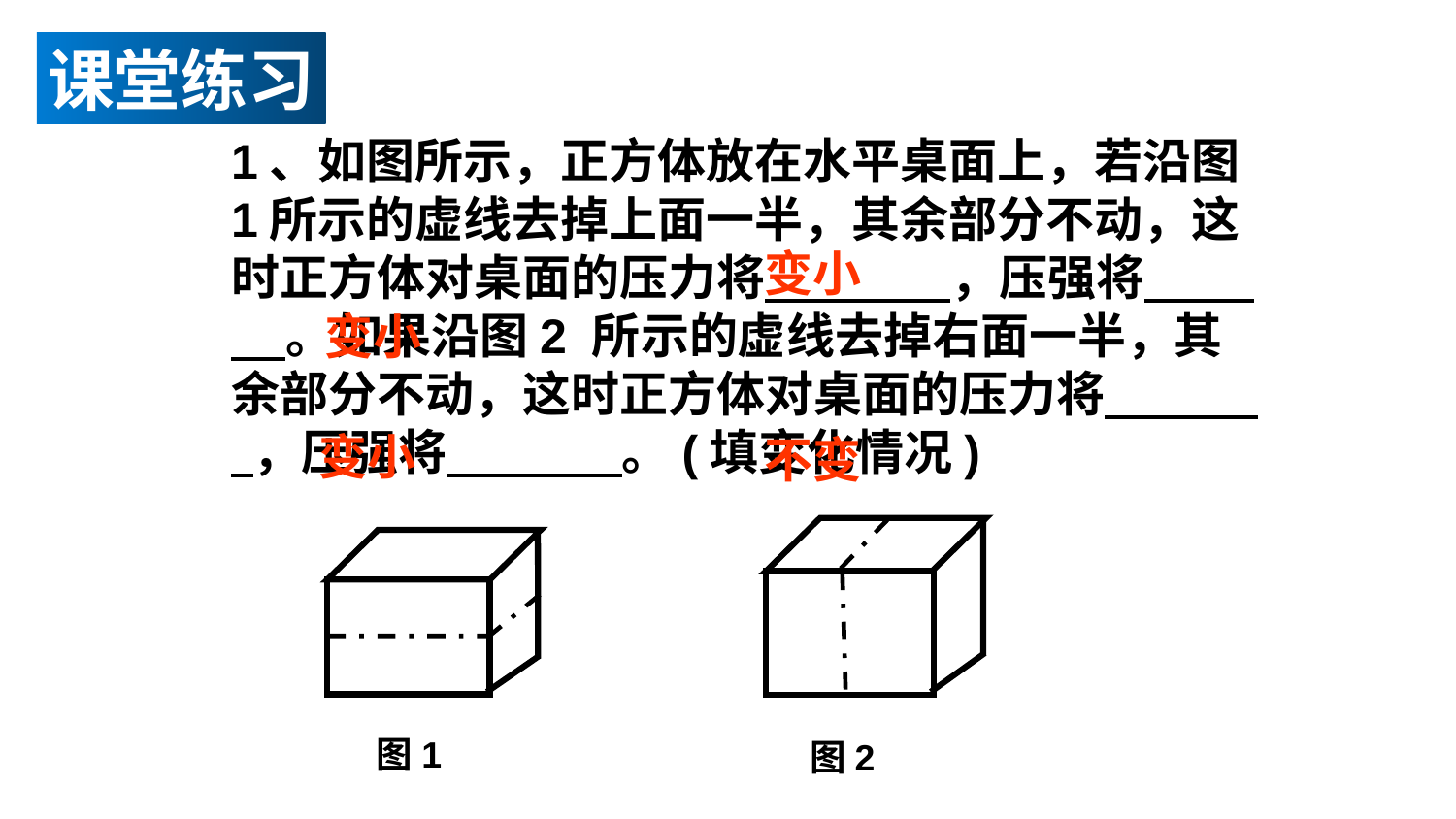

课堂练习
1、如图所示，正方体放在水平桌面上，若沿图1所示的虚线去掉上面一半，其余部分不动，这时正方体对桌面的压力将                 ，压强将                。如果沿图2 所示的虚线去掉右面一半，其余部分不动，这时正方体对桌面的压力将                 ，压强将                。(填变化情况)
变小
变小
变小
不变

图2

图1